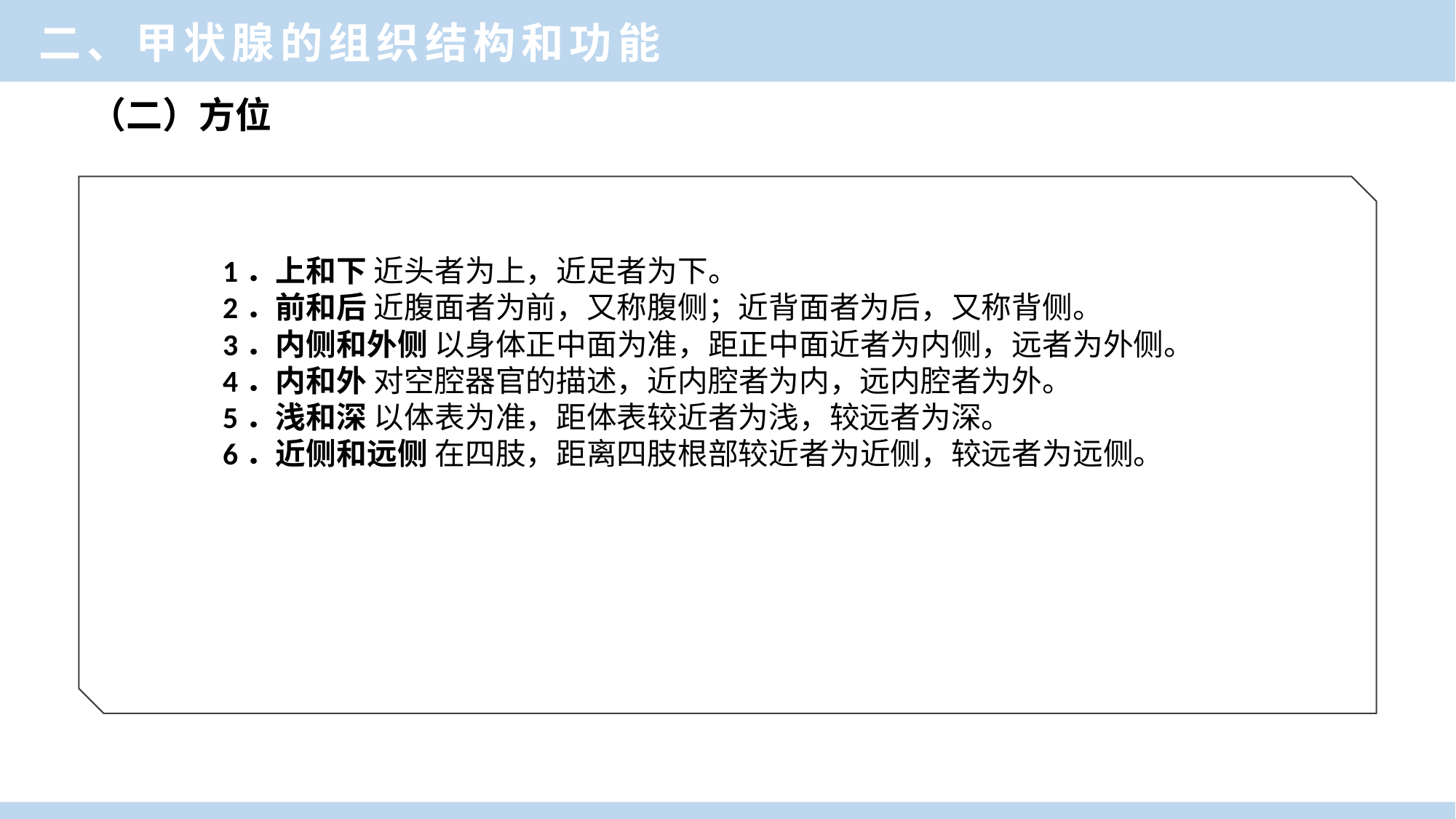

二、甲状腺的组织结构和功能
（二）方位

1．上和下 近头者为上，近足者为下。
2．前和后 近腹面者为前，又称腹侧；近背面者为后，又称背侧。
3．内侧和外侧 以身体正中面为准，距正中面近者为内侧，远者为外侧。
4．内和外 对空腔器官的描述，近内腔者为内，远内腔者为外。
5．浅和深 以体表为准，距体表较近者为浅，较远者为深。
6．近侧和远侧 在四肢，距离四肢根部较近者为近侧，较远者为远侧。